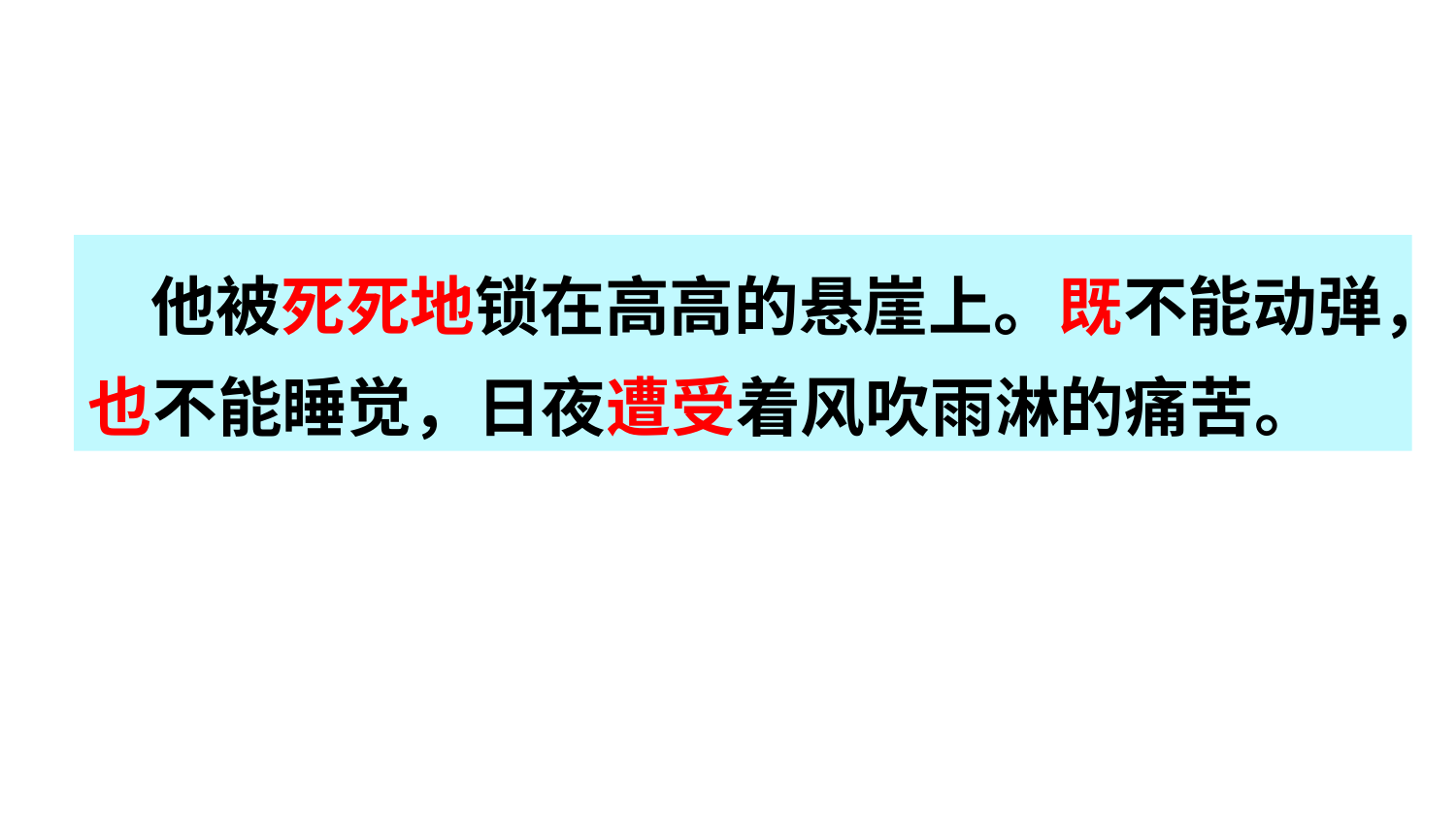

他被死死地锁在高高的悬崖上。既不能动弹，也不能睡觉，日夜遭受着风吹雨淋的痛苦。